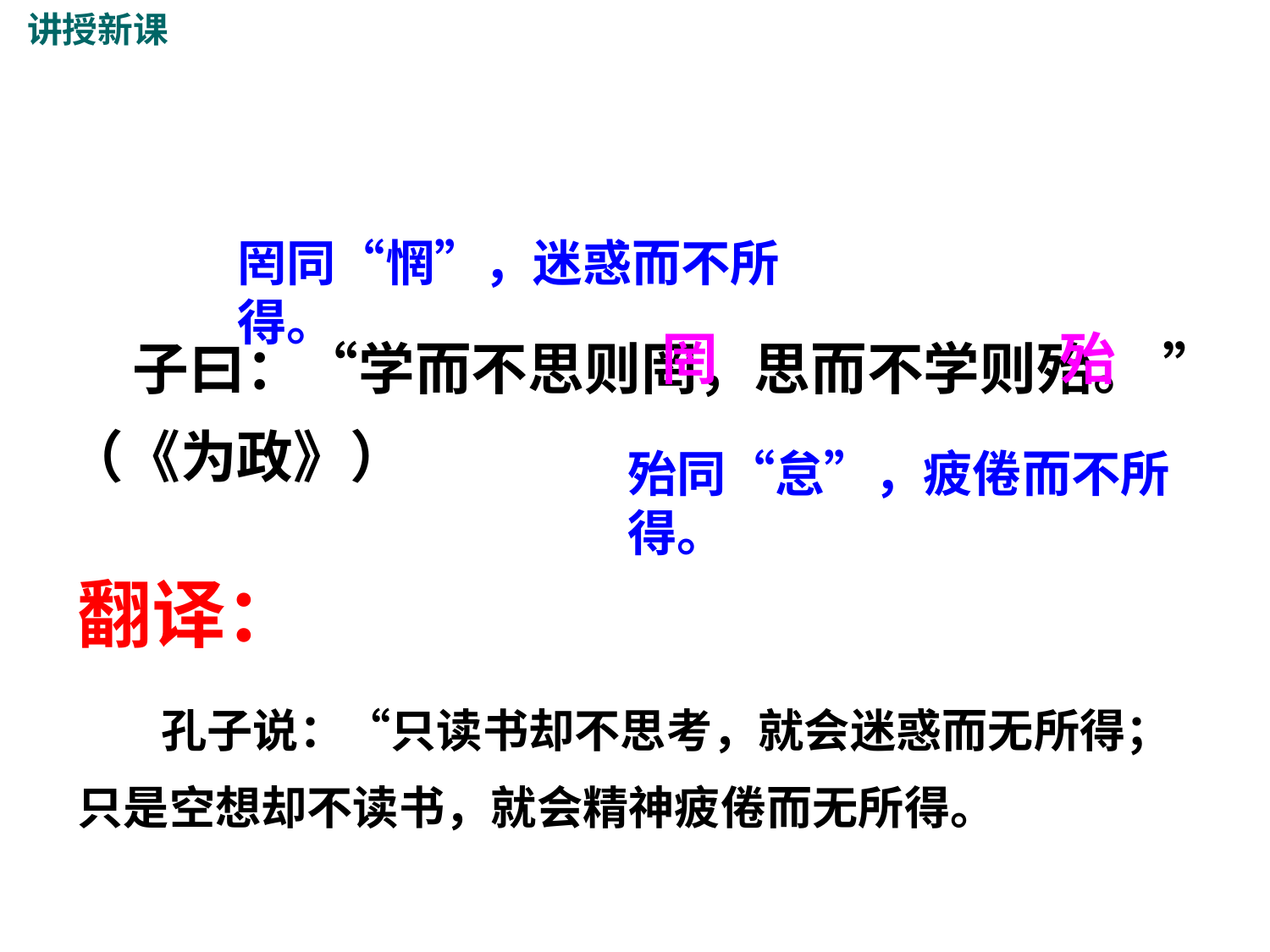

讲授新课
罔同“惘”，迷惑而不所得。
    子曰：“学而不思则罔，思而不学则殆。 ”（《为政》）
罔
殆
殆同“怠”，疲倦而不所得。
翻译：
       孔子说：“只读书却不思考，就会迷惑而无所得；只是空想却不读书，就会精神疲倦而无所得。